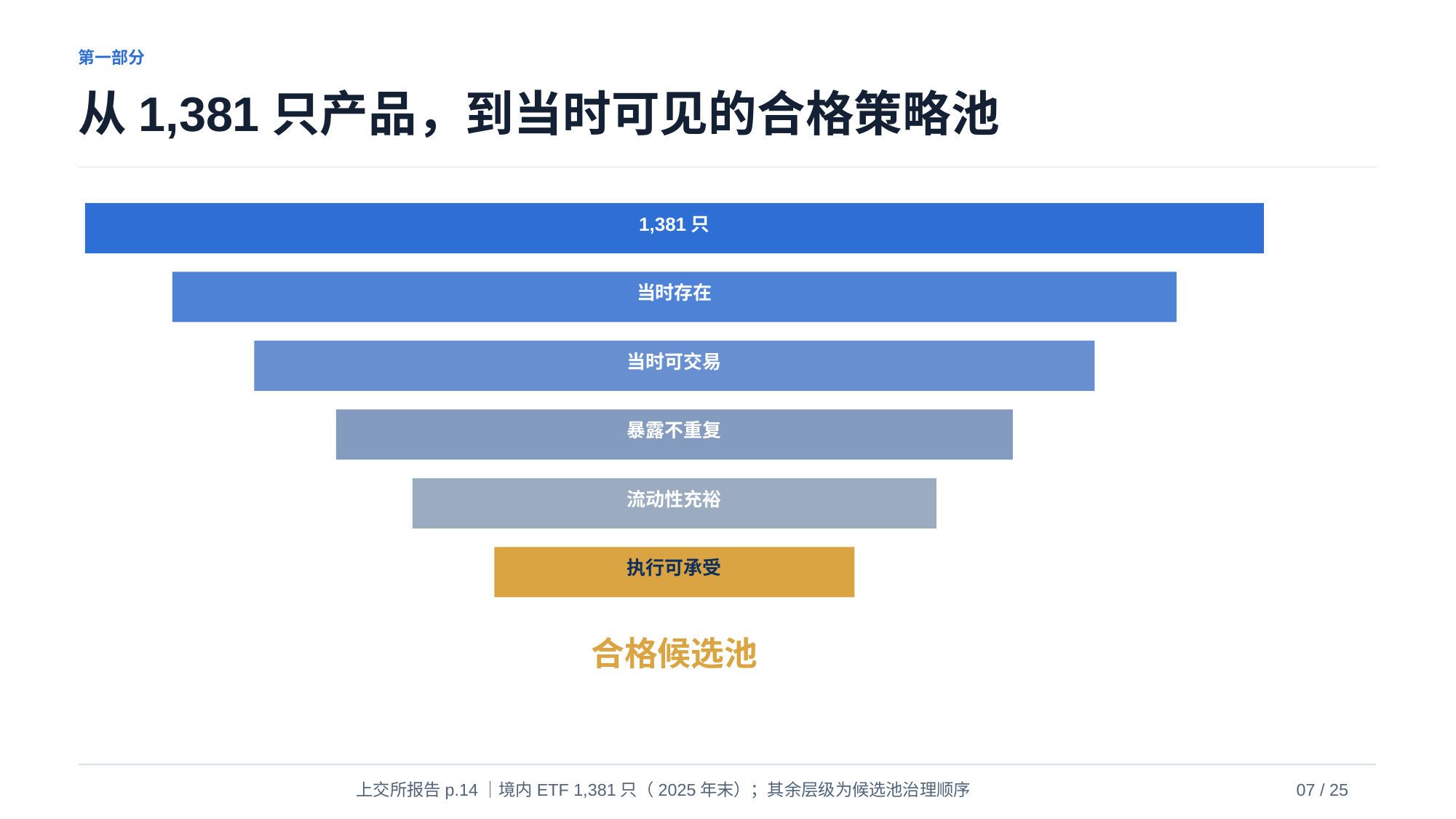

第一部分
从1,381只产品，到当时可见的合格策略池

1,381只

当时存在

当时可交易

暴露不重复

流动性充裕

执行可承受
合格候选池
上交所报告p.14｜境内ETF 1,381只（2025年末）；其余层级为候选池治理顺序
07 / 25